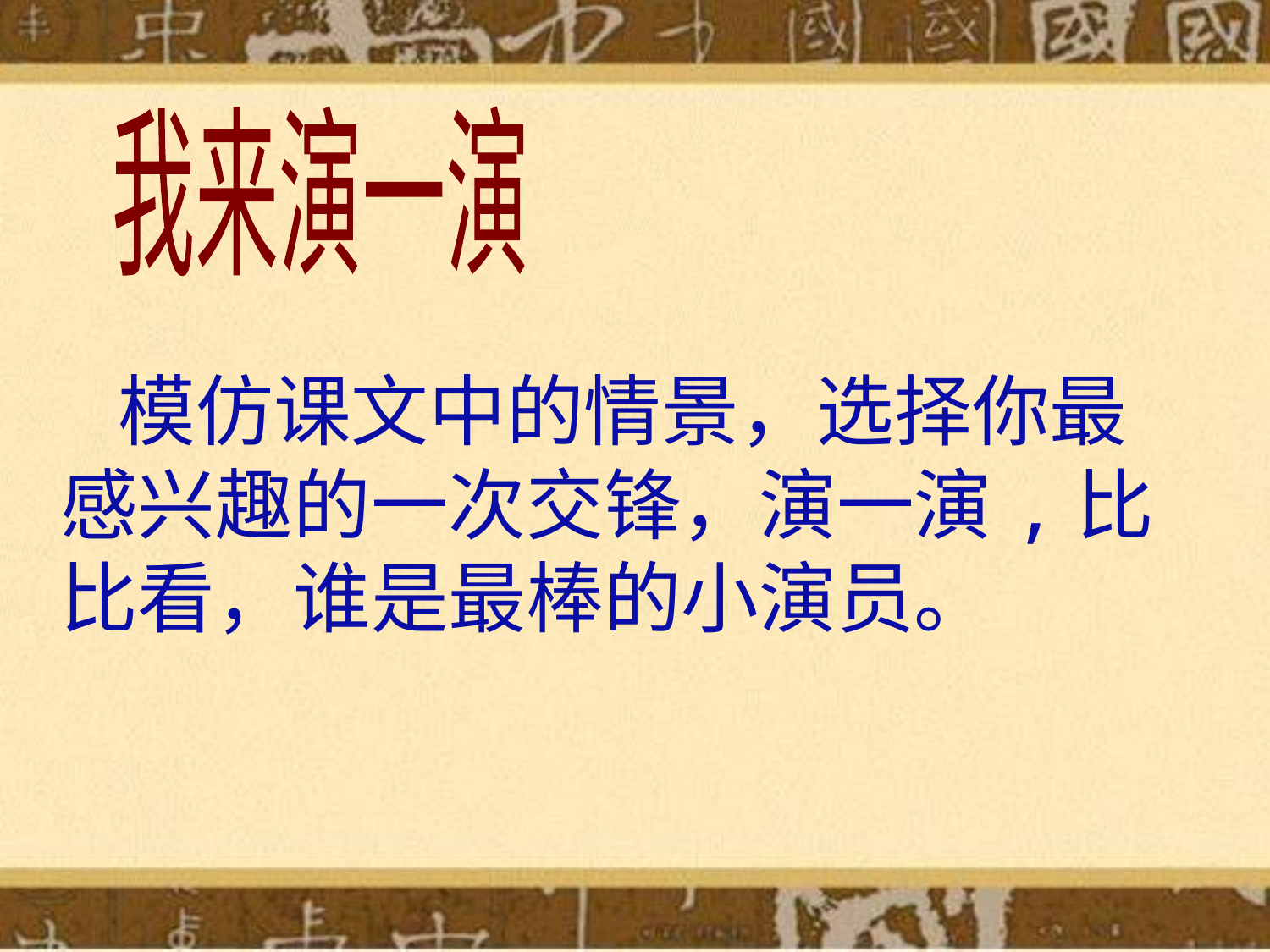

我来演一演
     模仿课文中的情景，选择你最感兴趣的一次交锋，演一演,比比看，谁是最棒的小演员。